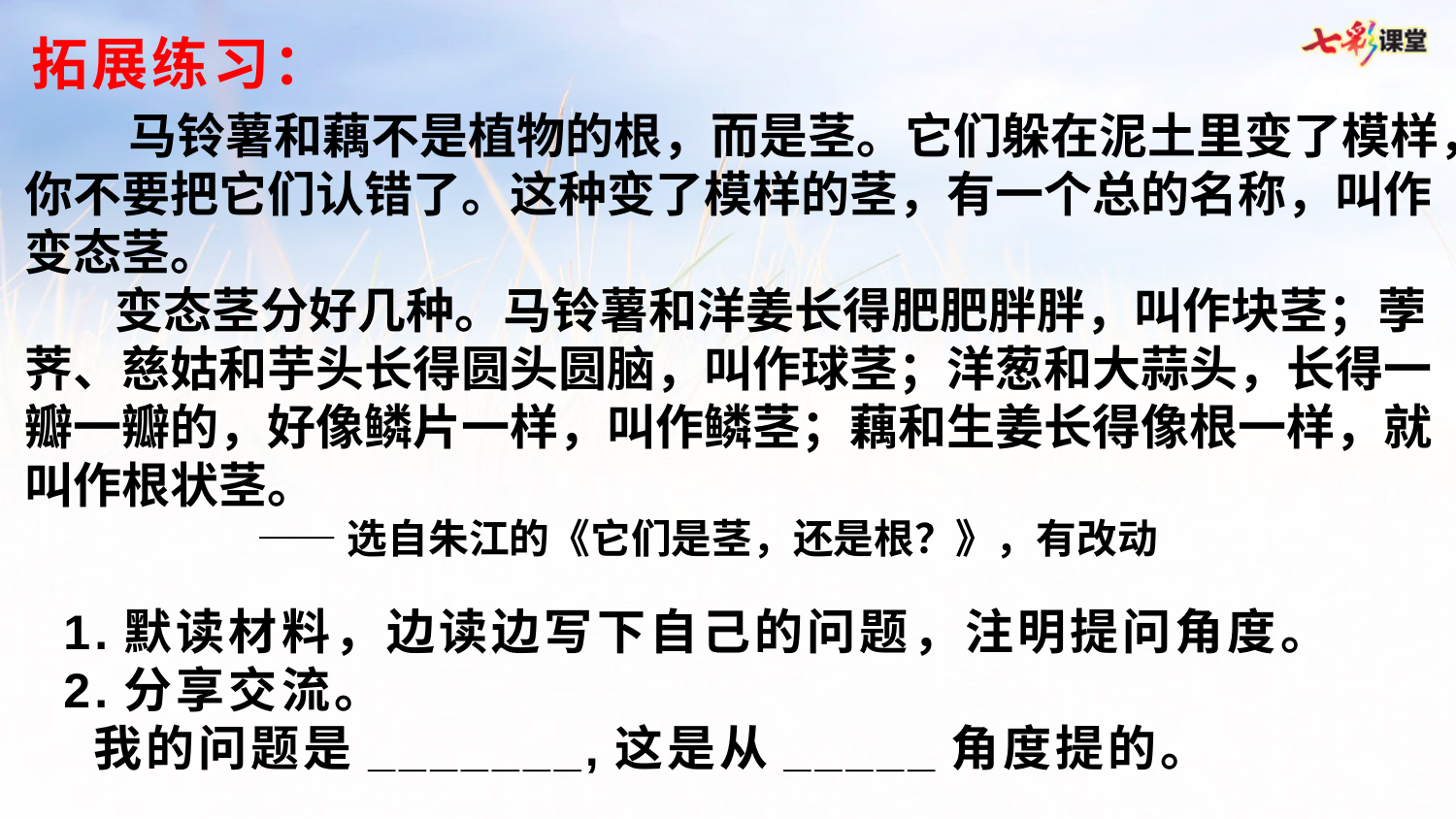

拓展练习：
    马铃薯和藕不是植物的根，而是茎。它们躲在泥土里变了模样，你不要把它们认错了。这种变了模样的茎，有一个总的名称，叫作变态茎。
  变态茎分好几种。马铃薯和洋姜长得肥肥胖胖，叫作块茎；荸荠、慈姑和芋头长得圆头圆脑，叫作球茎；洋葱和大蒜头，长得一瓣一瓣的，好像鳞片一样，叫作鳞茎；藕和生姜长得像根一样，就叫作根状茎。
                   ——选自朱江的《它们是茎，还是根？》，有改动
# 1.默读材料，边读边写下自己的问题，注明提问角度。 2.分享交流。 我的问题是_______,这是从_____角度提的。